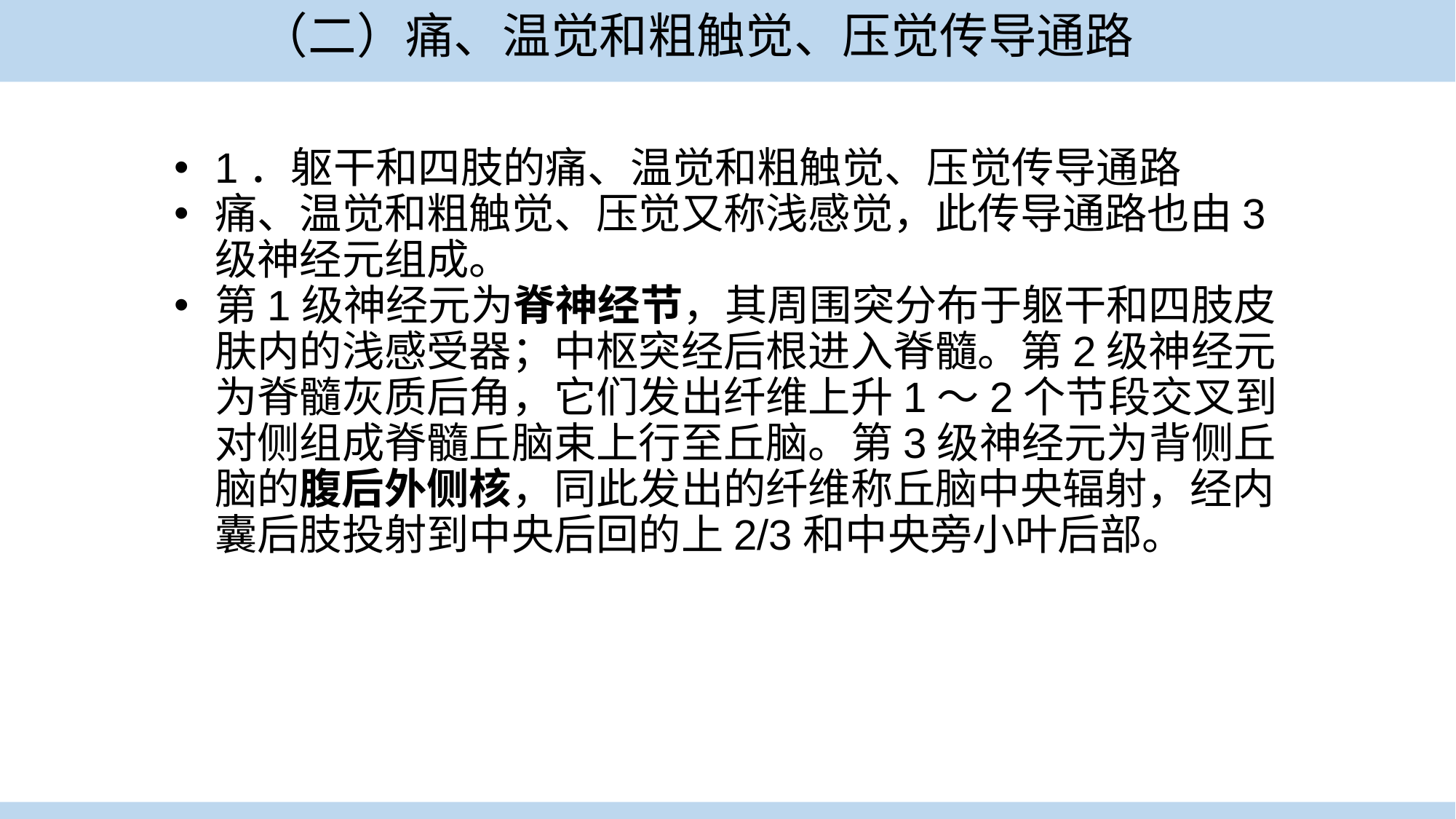

（二）痛、温觉和粗触觉、压觉传导通路
1．躯干和四肢的痛、温觉和粗触觉、压觉传导通路
痛、温觉和粗触觉、压觉又称浅感觉，此传导通路也由3级神经元组成。
第1级神经元为脊神经节，其周围突分布于躯干和四肢皮肤内的浅感受器；中枢突经后根进入脊髓。第2级神经元为脊髓灰质后角，它们发出纤维上升1～2个节段交叉到对侧组成脊髓丘脑束上行至丘脑。第3级神经元为背侧丘脑的腹后外侧核，同此发出的纤维称丘脑中央辐射，经内囊后肢投射到中央后回的上2/3和中央旁小叶后部。